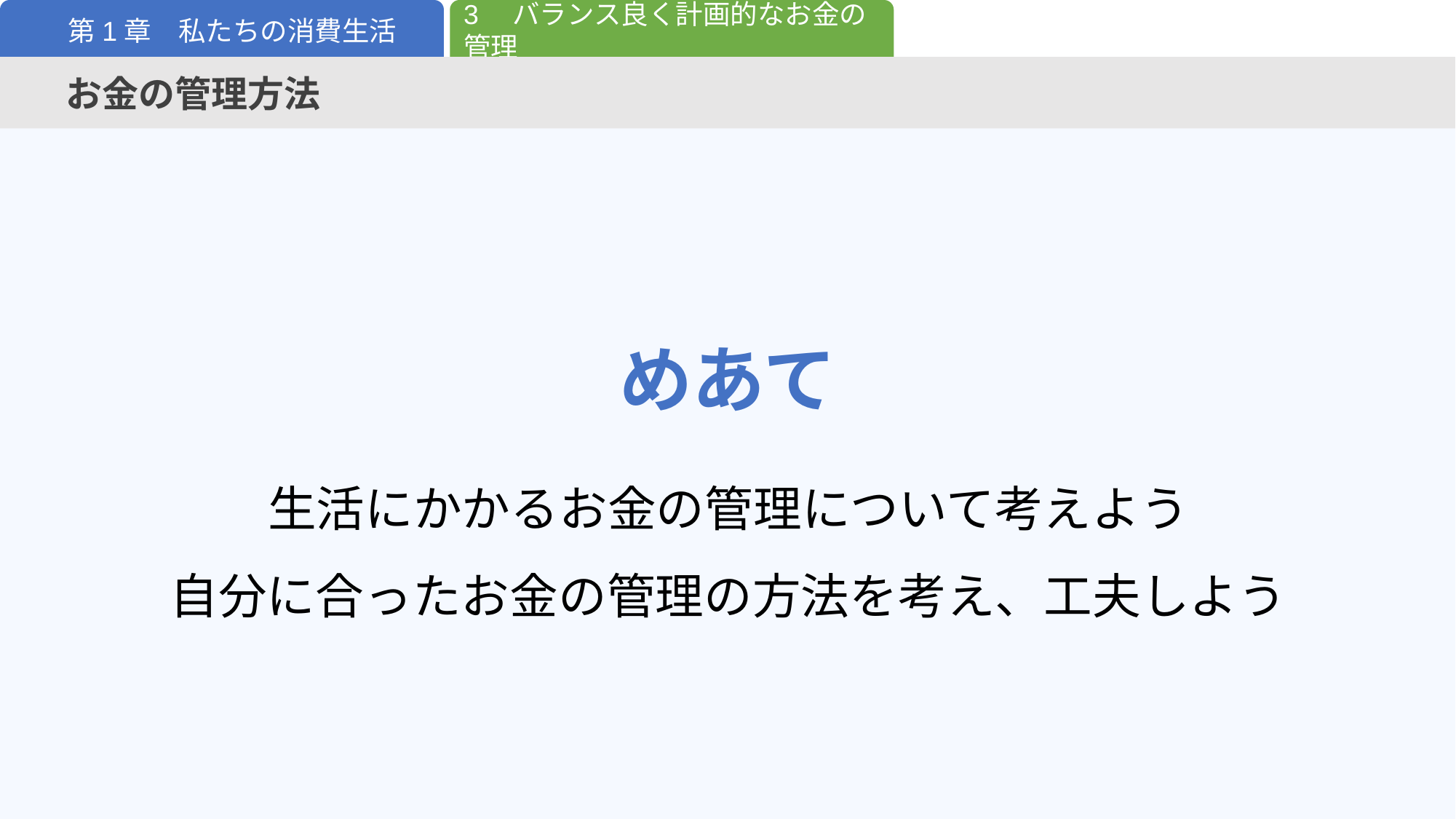

3　バランス良く計画的なお金の管理
第1章　私たちの消費生活
お金の管理方法
めあて
生活にかかるお金の管理について考えよう
自分に合ったお金の管理の方法を考え、工夫しよう